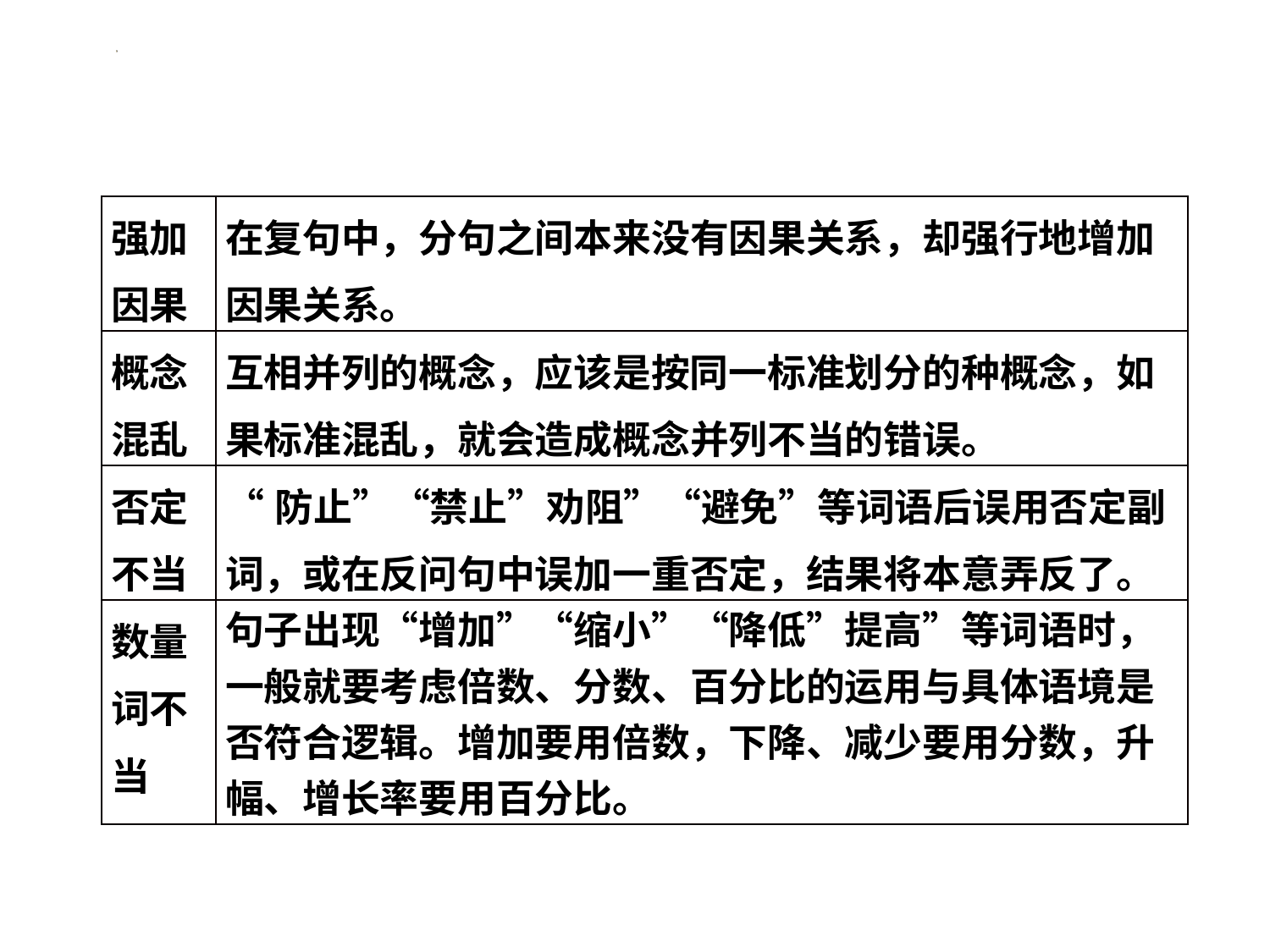

#
| 强加因果 | 在复句中，分句之间本来没有因果关系，却强行地增加因果关系。 |
| --- | --- |
| 概念混乱 | 互相并列的概念，应该是按同一标准划分的种概念，如果标准混乱，就会造成概念并列不当的错误。 |
| 否定不当 | “防止”“禁止”劝阻”“避免”等词语后误用否定副词，或在反问句中误加一重否定，结果将本意弄反了。 |
| 数量词不当 | 句子出现“增加”“缩小”“降低”提高”等词语时，一般就要考虑倍数、分数、百分比的运用与具体语境是否符合逻辑。增加要用倍数，下降、减少要用分数，升幅、增长率要用百分比。 |